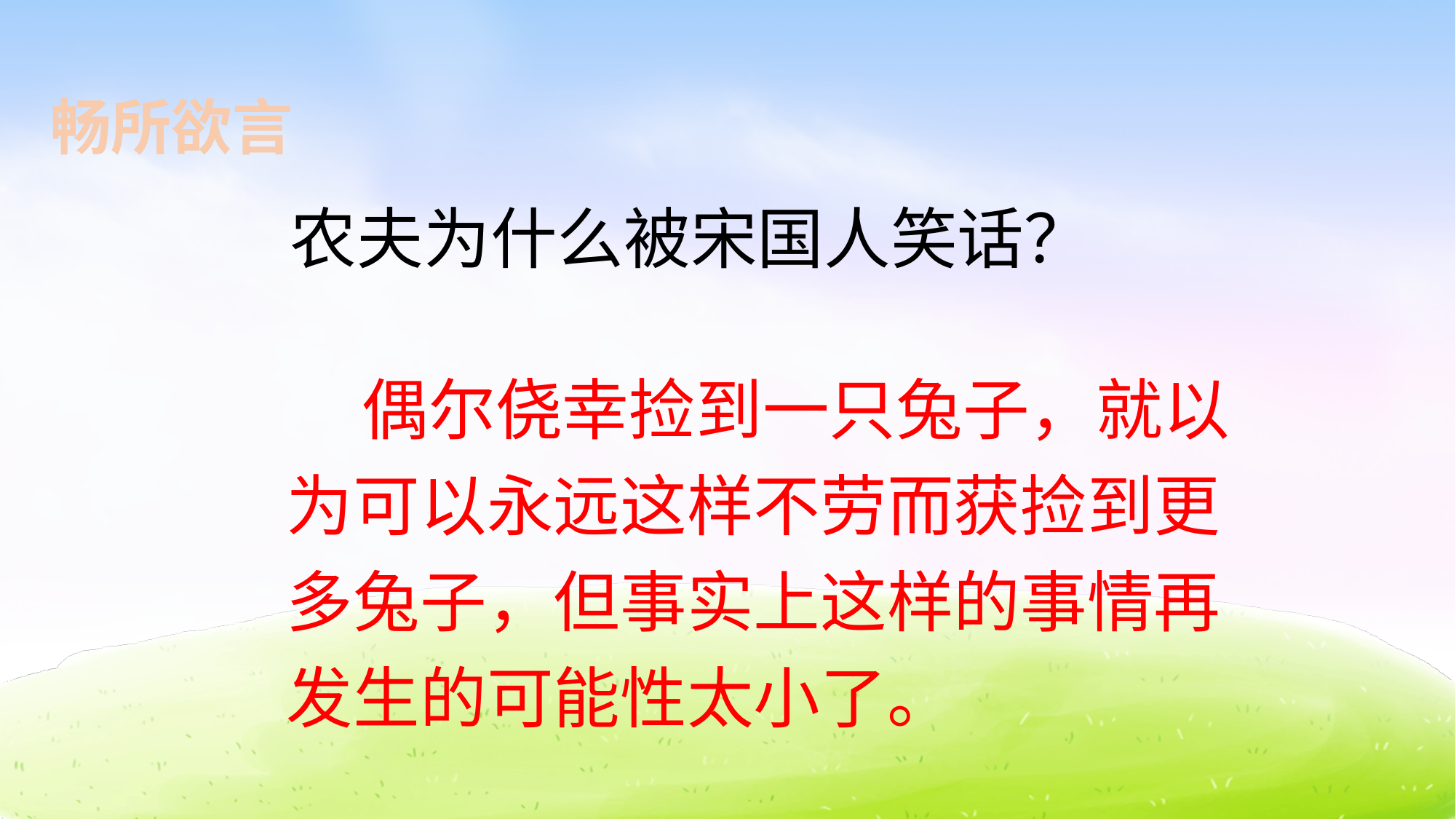

畅所欲言
农夫为什么被宋国人笑话？
    偶尔侥幸捡到一只兔子，就以为可以永远这样不劳而获捡到更多兔子，但事实上这样的事情再发生的可能性太小了。